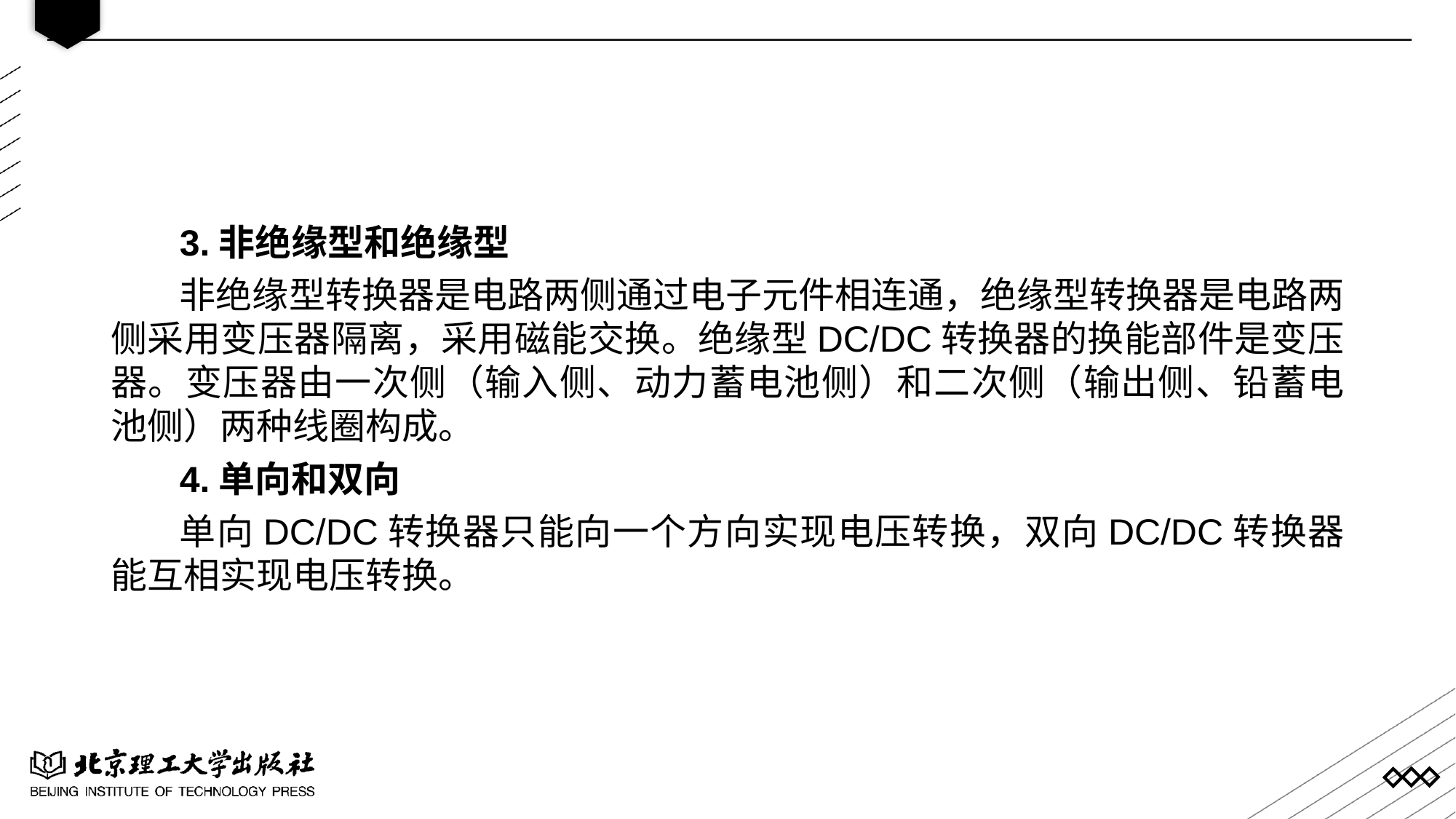

3.非绝缘型和绝缘型
非绝缘型转换器是电路两侧通过电子元件相连通，绝缘型转换器是电路两侧采用变压器隔离，采用磁能交换。绝缘型DC/DC转换器的换能部件是变压器。变压器由一次侧（输入侧、动力蓄电池侧）和二次侧（输出侧、铅蓄电池侧）两种线圈构成。
4.单向和双向
单向DC/DC转换器只能向一个方向实现电压转换，双向DC/DC转换器能互相实现电压转换。